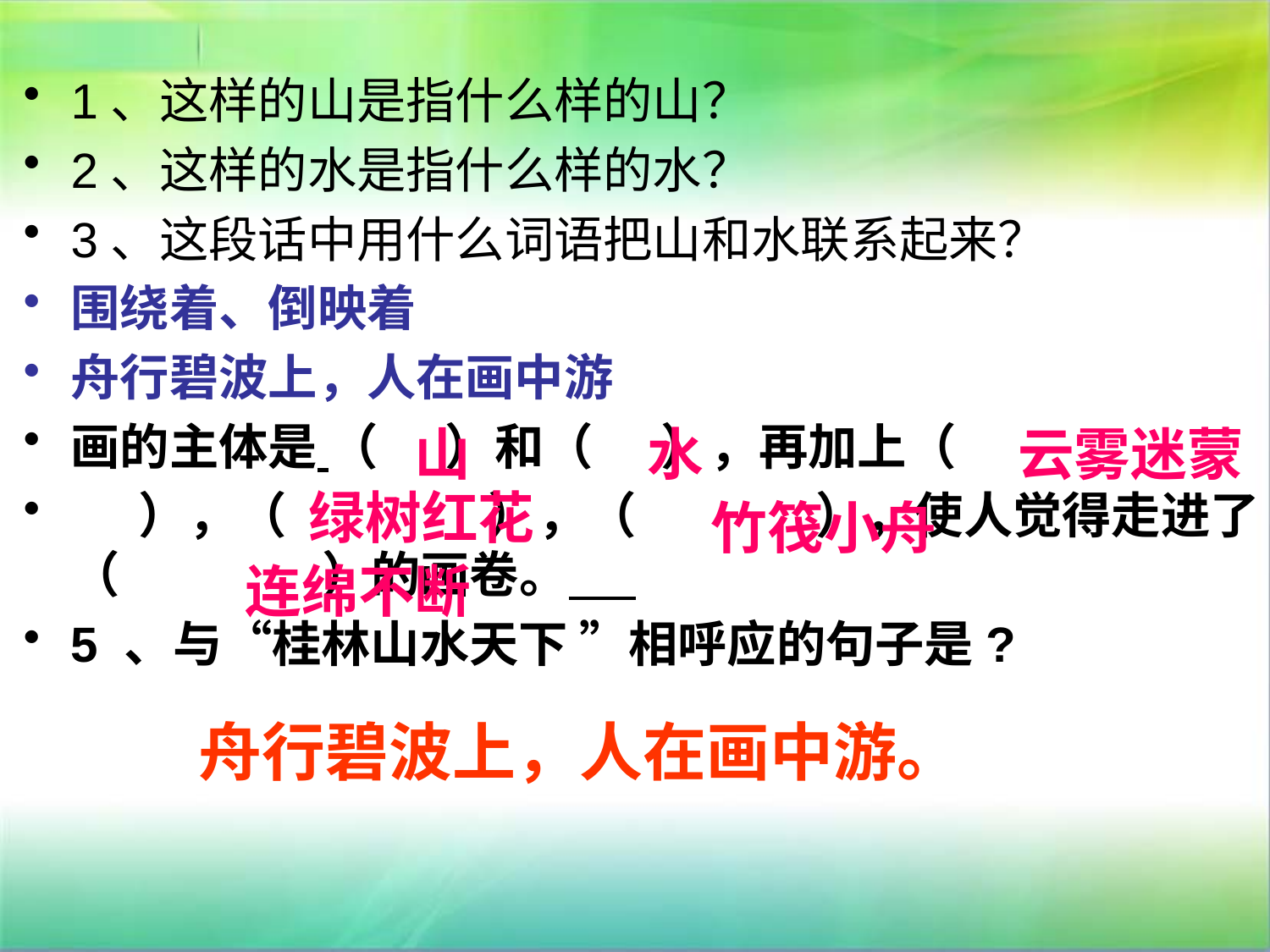

1、这样的山是指什么样的山？
2、这样的水是指什么样的水？
3、这段话中用什么词语把山和水联系起来？
围绕着、倒映着
舟行碧波上，人在画中游
画的主体是 （      ）和（      ），再加上（
     ），（                  ），（                ），使人觉得走进了（                  ）的画卷。
5 、与“桂林山水天下 ”相呼应的句子是?
山
水
云雾迷蒙
绿树红花
竹筏小舟
连绵不断
舟行碧波上，人在画中游。